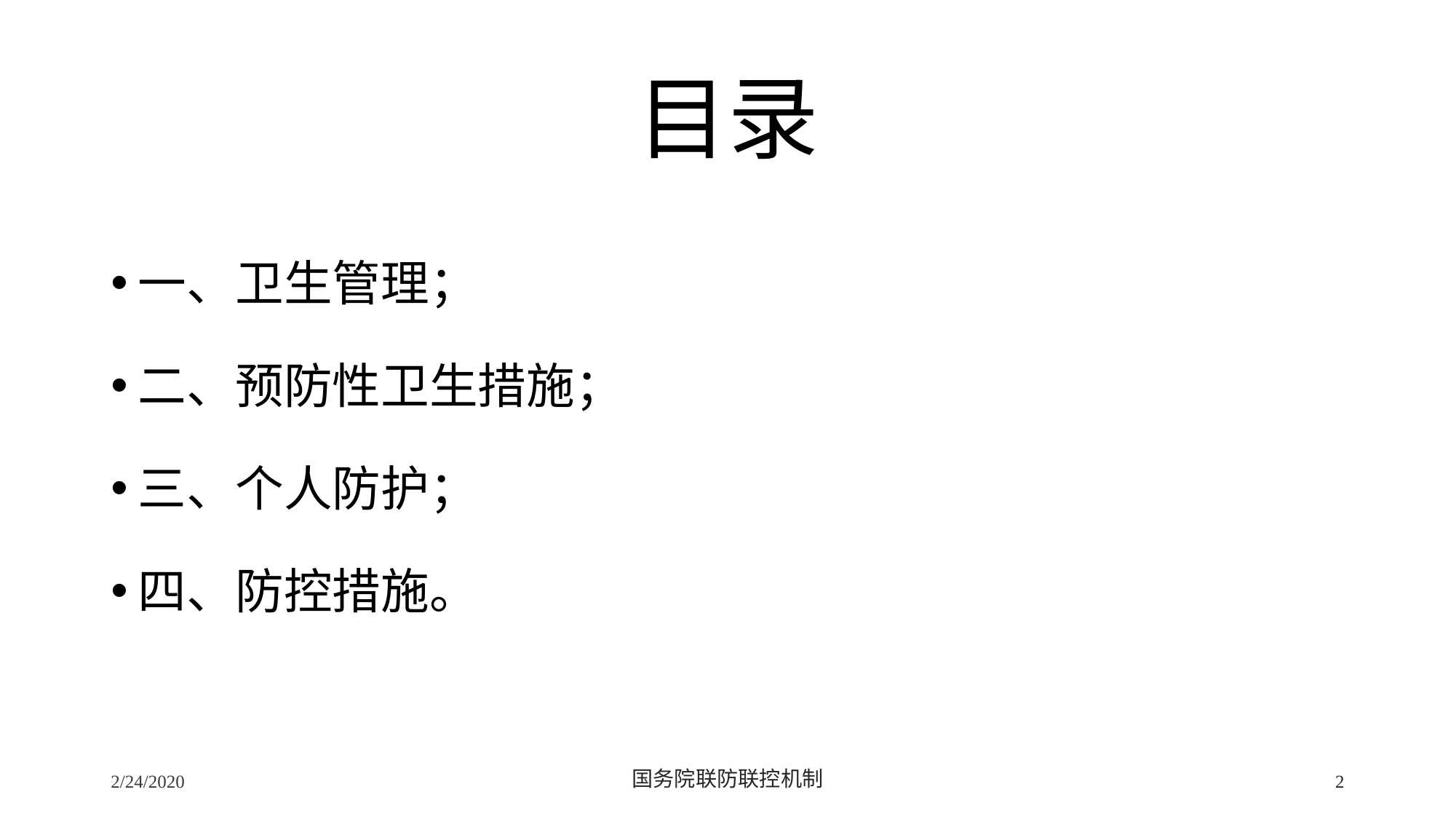

# 目录
一、卫生管理；
二、预防性卫生措施；
三、个人防护；
四、防控措施。
2/24/2020
国务院联防联控机制
2